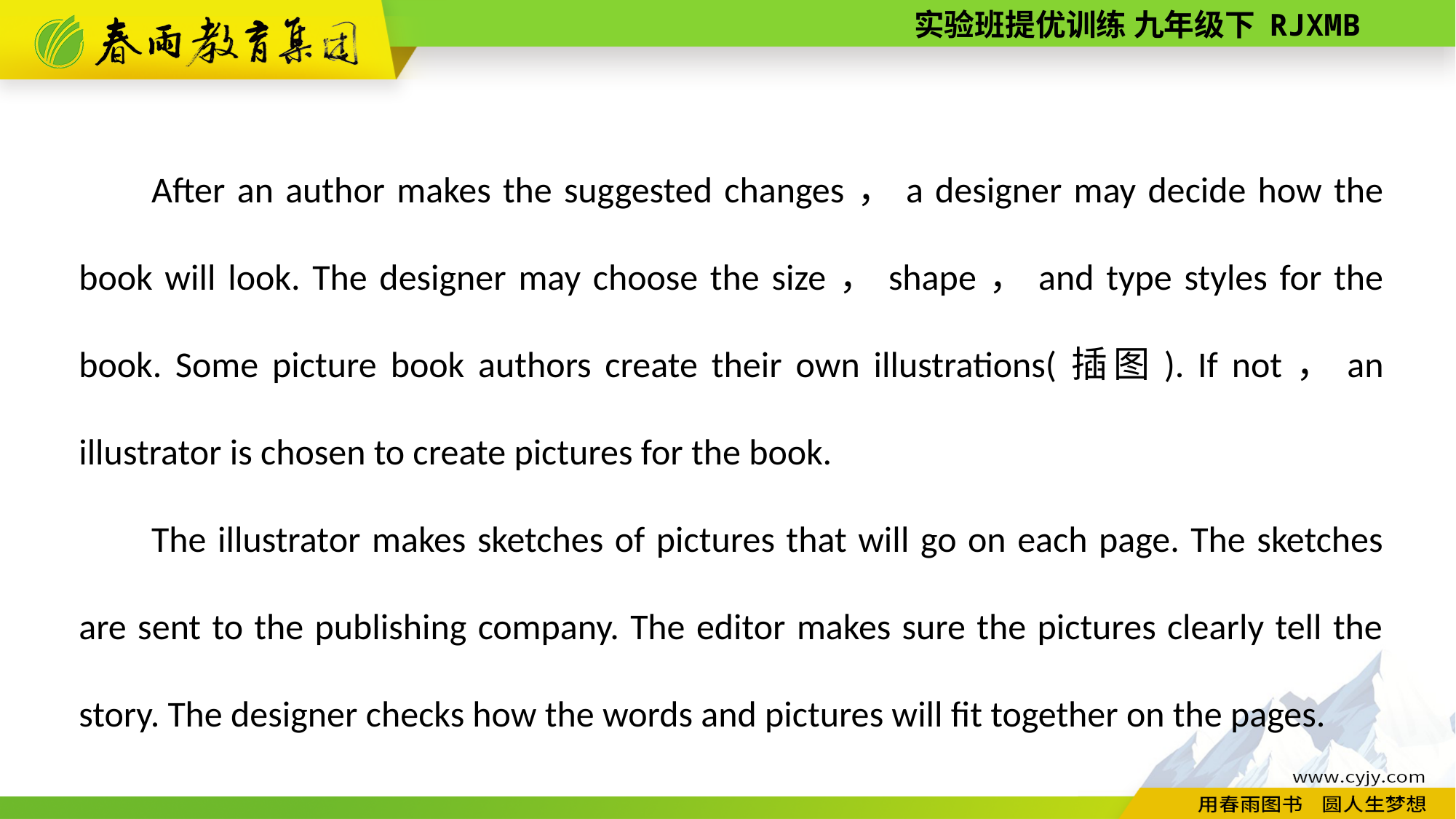

After an author makes the suggested changes，a designer may decide how the book will look. The designer may choose the size，shape，and type styles for the book. Some picture book authors create their own illustrations(插图). If not，an illustrator is chosen to create pictures for the book.
The illustrator makes sketches of pictures that will go on each page. The sketches are sent to the publishing company. The editor makes sure the pictures clearly tell the story. The designer checks how the words and pictures will fit together on the pages.